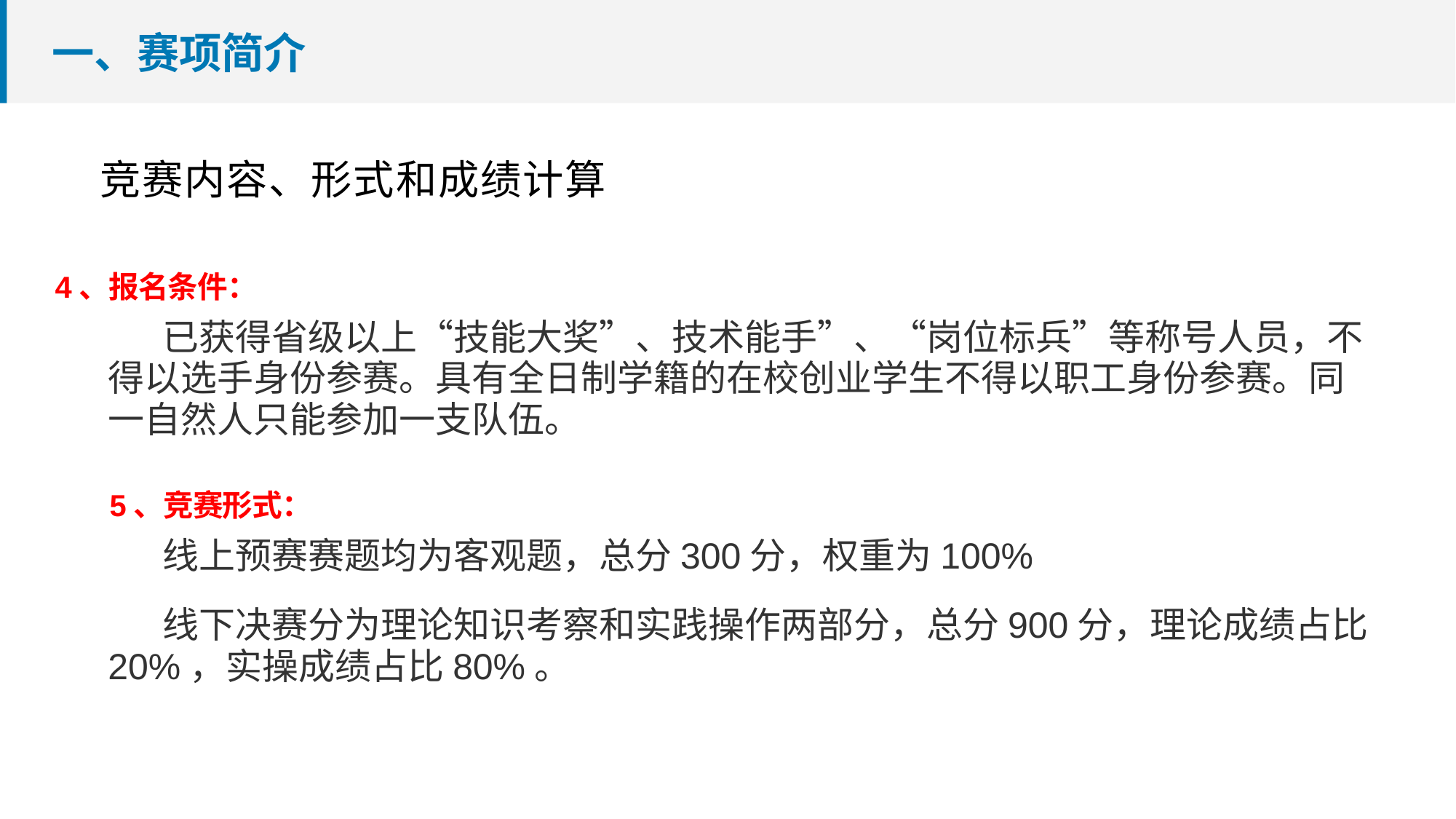

# 一、赛项简介

竞赛内容、形式和成绩计算

4、报名条件：
已获得省级以上“技能大奖”、技术能手”、“岗位标兵”等称号人员，不得以选手身份参赛。具有全日制学籍的在校创业学生不得以职工身份参赛。同一自然人只能参加一支队伍。

5、竞赛形式：
线上预赛赛题均为客观题，总分300分，权重为100%

线下决赛分为理论知识考察和实践操作两部分，总分900分，理论成绩占比20%，实操成绩占比80%。